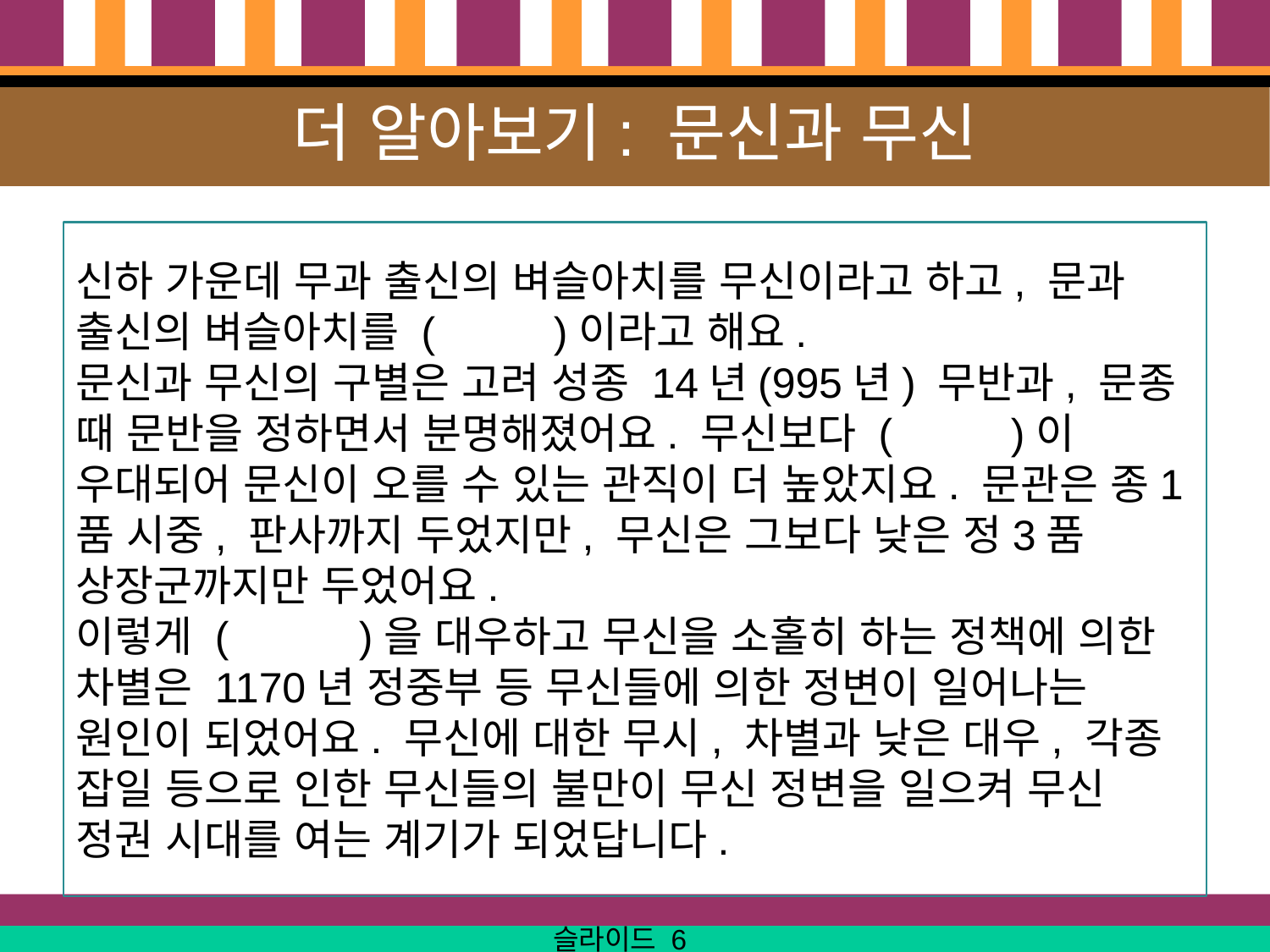

# 더 알아보기: 문신과 무신
신하 가운데 무과 출신의 벼슬아치를 무신이라고 하고, 문과 출신의 벼슬아치를 (          )이라고 해요.
문신과 무신의 구별은 고려 성종 14년(995년) 무반과, 문종 때 문반을 정하면서 분명해졌어요. 무신보다 (          )이 우대되어 문신이 오를 수 있는 관직이 더 높았지요. 문관은 종1품 시중, 판사까지 두었지만, 무신은 그보다 낮은 정3품 상장군까지만 두었어요.
이렇게 (           )을 대우하고 무신을 소홀히 하는 정책에 의한 차별은 1170년 정중부 등 무신들에 의한 정변이 일어나는 원인이 되었어요. 무신에 대한 무시, 차별과 낮은 대우, 각종 잡일 등으로 인한 무신들의 불만이 무신 정변을 일으켜 무신 정권 시대를 여는 계기가 되었답니다.
슬라이드 6